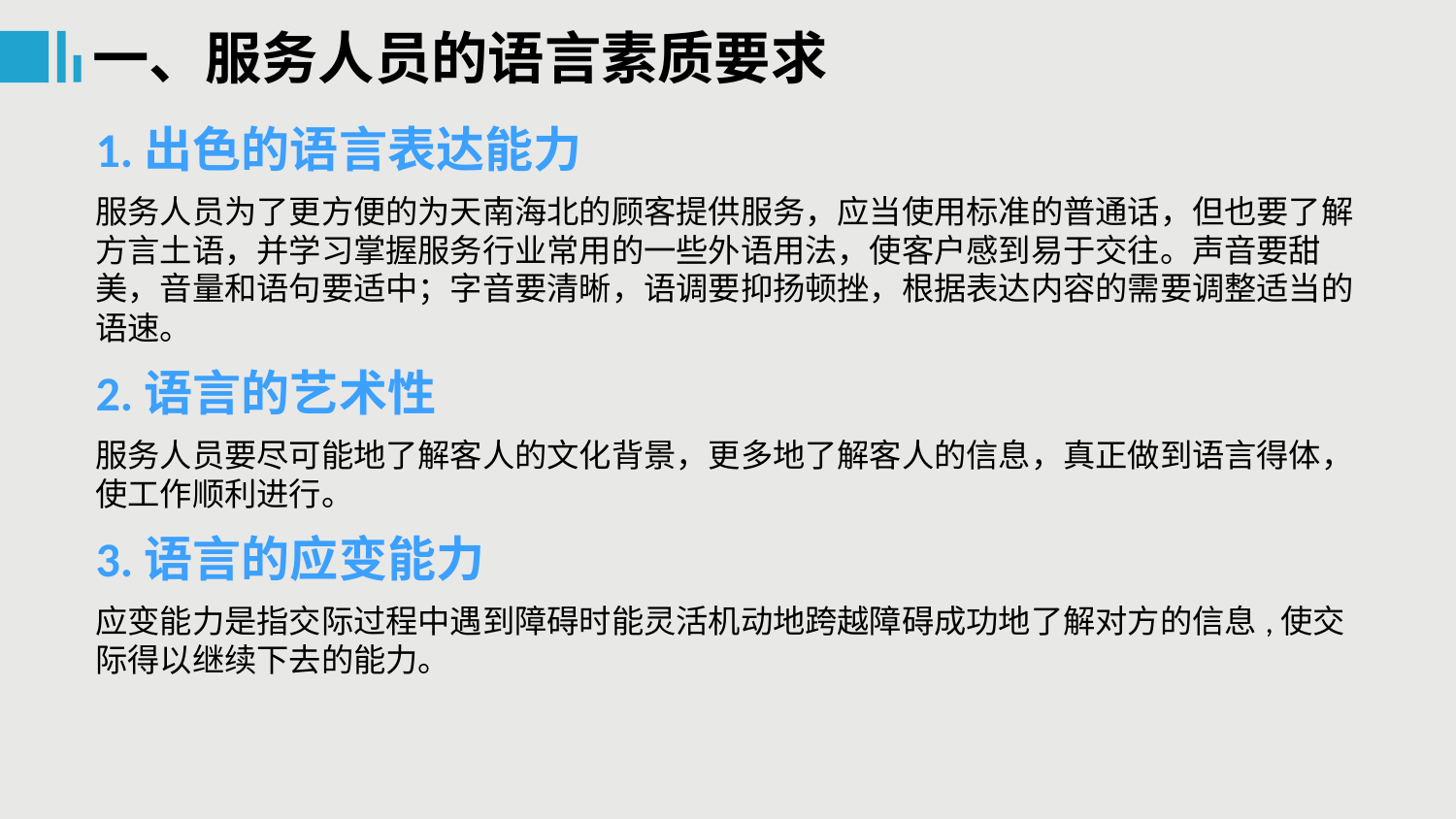

一、服务人员的语言素质要求

1.出色的语言表达能力
服务人员为了更方便的为天南海北的顾客提供服务，应当使用标准的普通话，但也要了解方言土语，并学习掌握服务行业常用的一些外语用法，使客户感到易于交往。声音要甜美，音量和语句要适中；字音要清晰，语调要抑扬顿挫，根据表达内容的需要调整适当的语速。
2.语言的艺术性
服务人员要尽可能地了解客人的文化背景，更多地了解客人的信息，真正做到语言得体，使工作顺利进行。
3.语言的应变能力
应变能力是指交际过程中遇到障碍时能灵活机动地跨越障碍成功地了解对方的信息,使交际得以继续下去的能力。